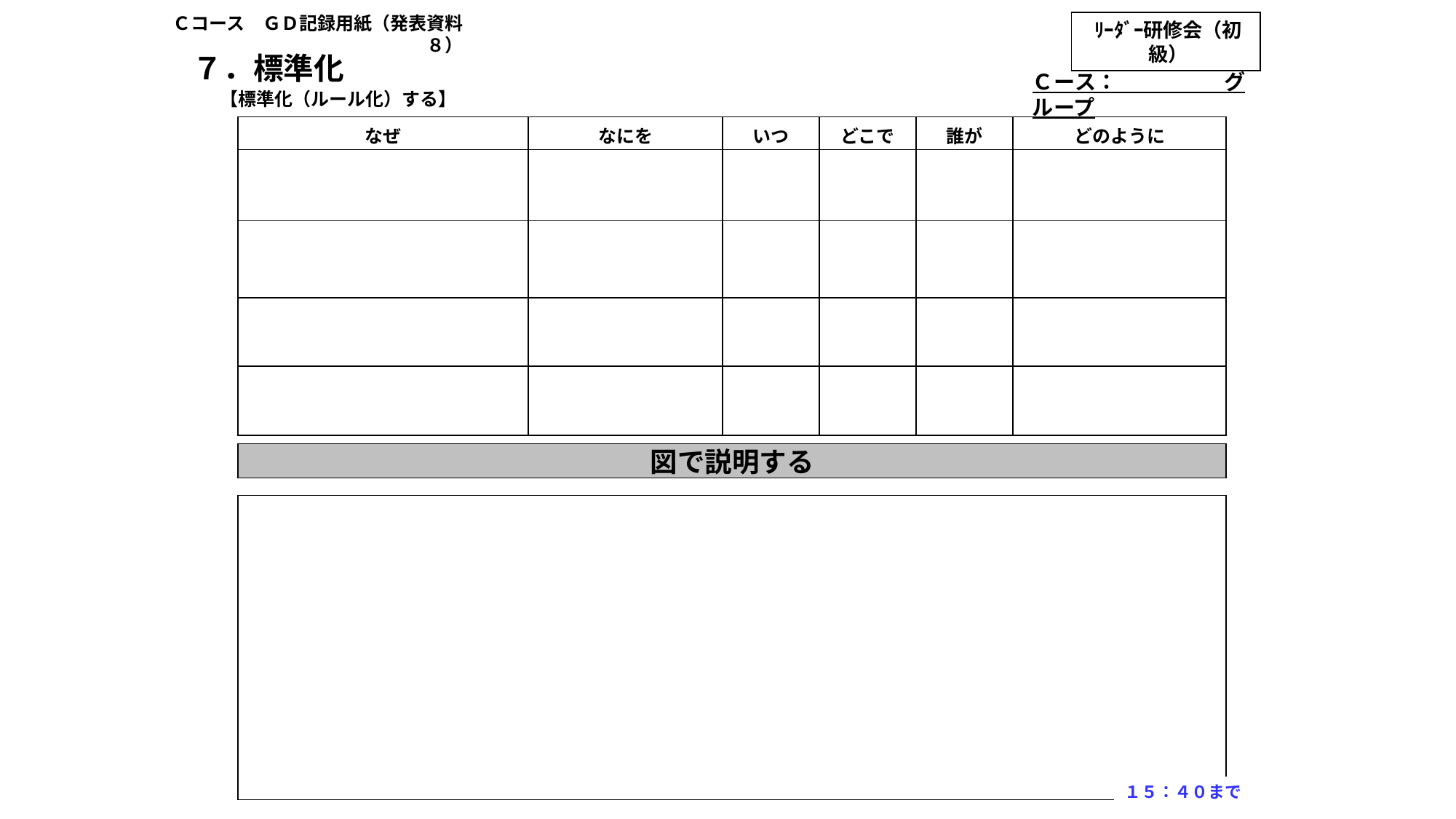

Ｃコース　ＧＤ記録用紙（発表資料８）
ﾘｰﾀﾞｰ研修会（初級）
７．標準化
Ｃース：　　　　　グループ
【標準化（ルール化）する】
| なぜ | なにを | いつ | どこで | 誰が | どのように |
| --- | --- | --- | --- | --- | --- |
|  |  |  |  |  |  |
|  |  |  |  |  |  |
|  |  |  |  |  |  |
|  |  |  |  |  |  |
図で説明する

１５：４０まで